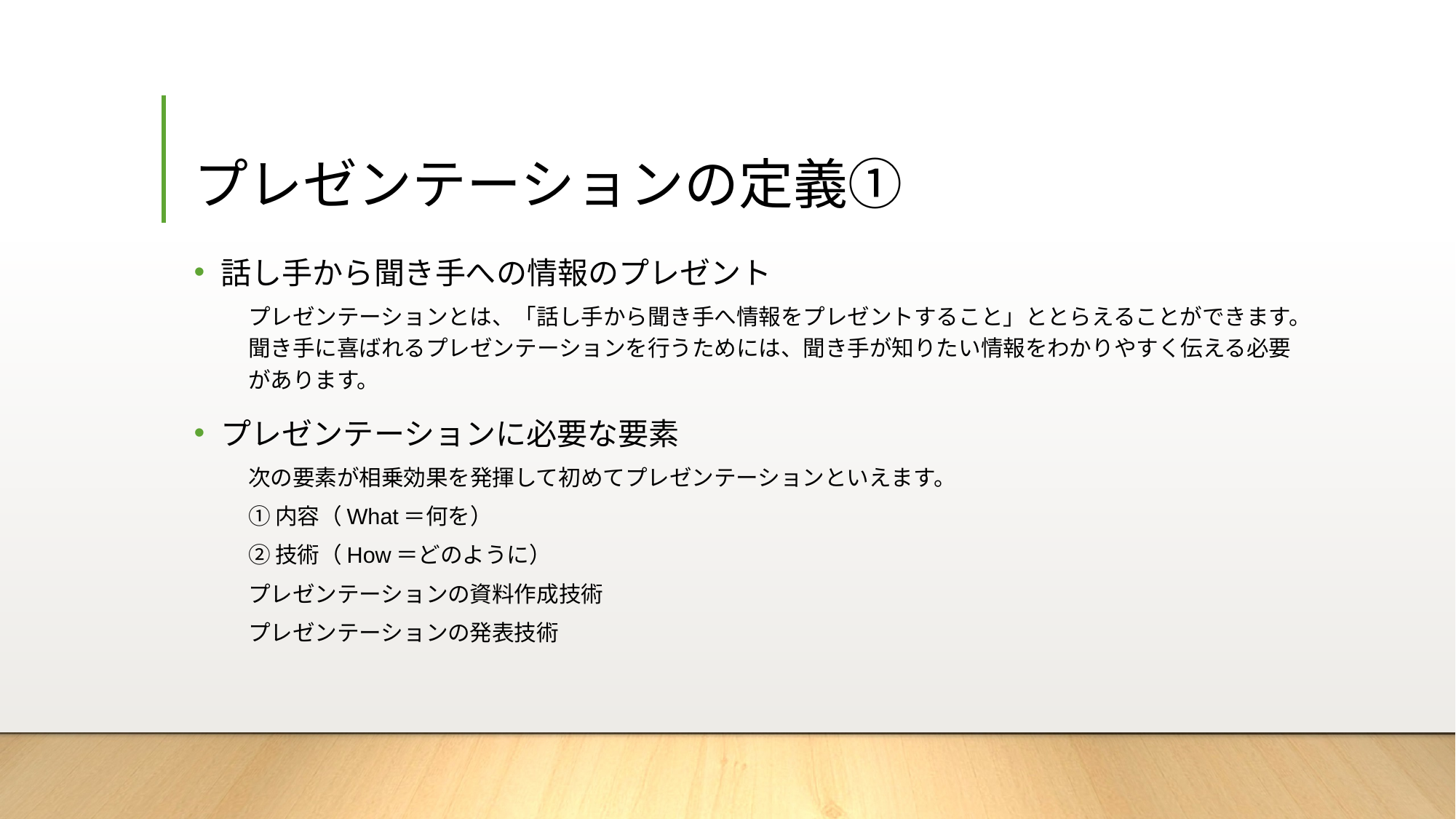

# プレゼンテーションの定義①
話し手から聞き手への情報のプレゼント
プレゼンテーションとは、「話し手から聞き手へ情報をプレゼントすること」ととらえることができます。聞き手に喜ばれるプレゼンテーションを行うためには、聞き手が知りたい情報をわかりやすく伝える必要があります。
プレゼンテーションに必要な要素
次の要素が相乗効果を発揮して初めてプレゼンテーションといえます。
①内容（What＝何を）
②技術（How＝どのように）
	プレゼンテーションの資料作成技術
	プレゼンテーションの発表技術